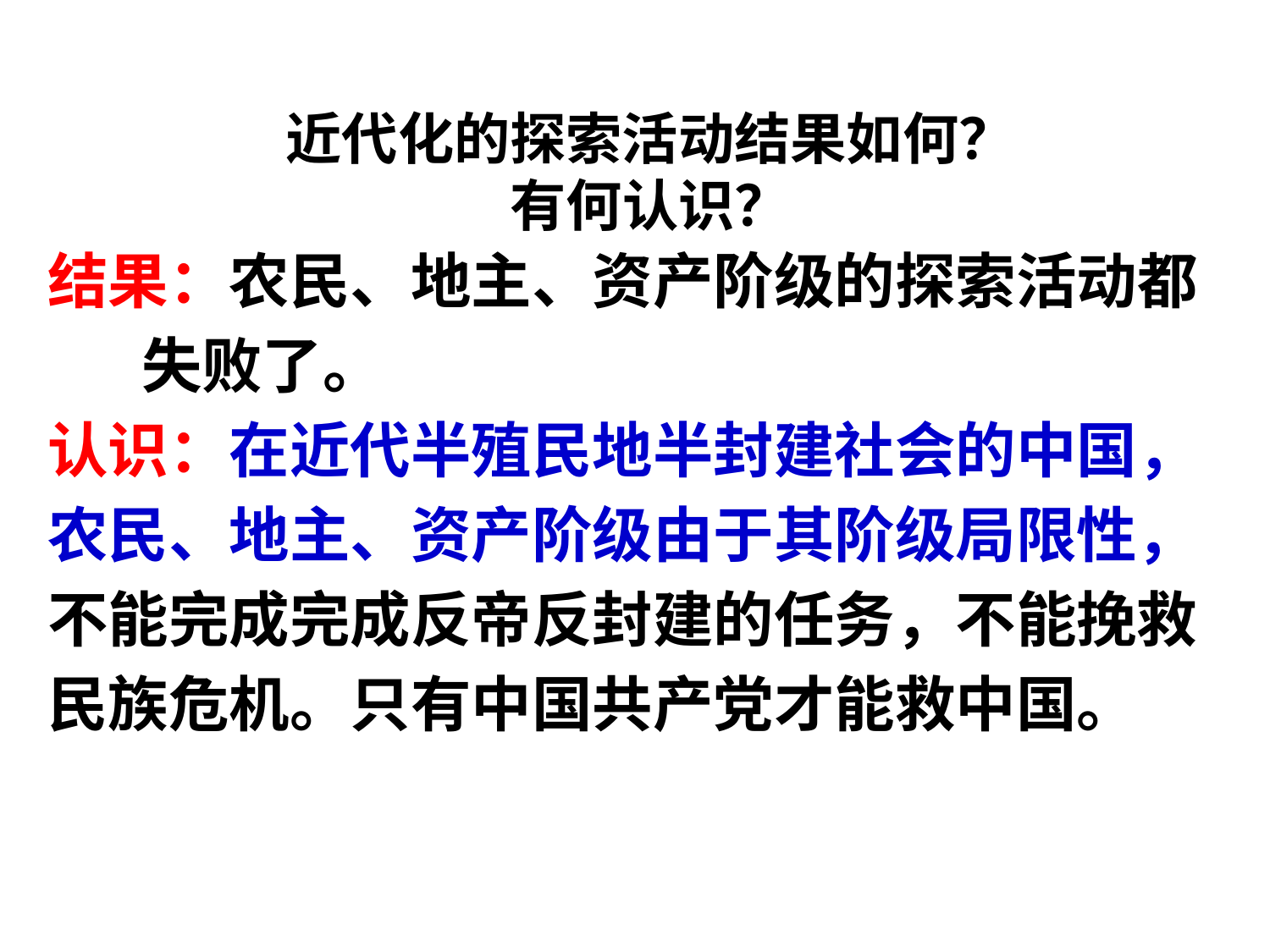

# 近代化的探索活动结果如何？ 有何认识？
结果：农民、地主、资产阶级的探索活动都
      失败了。
认识：在近代半殖民地半封建社会的中国，
农民、地主、资产阶级由于其阶级局限性，
不能完成完成反帝反封建的任务，不能挽救
民族危机。只有中国共产党才能救中国。